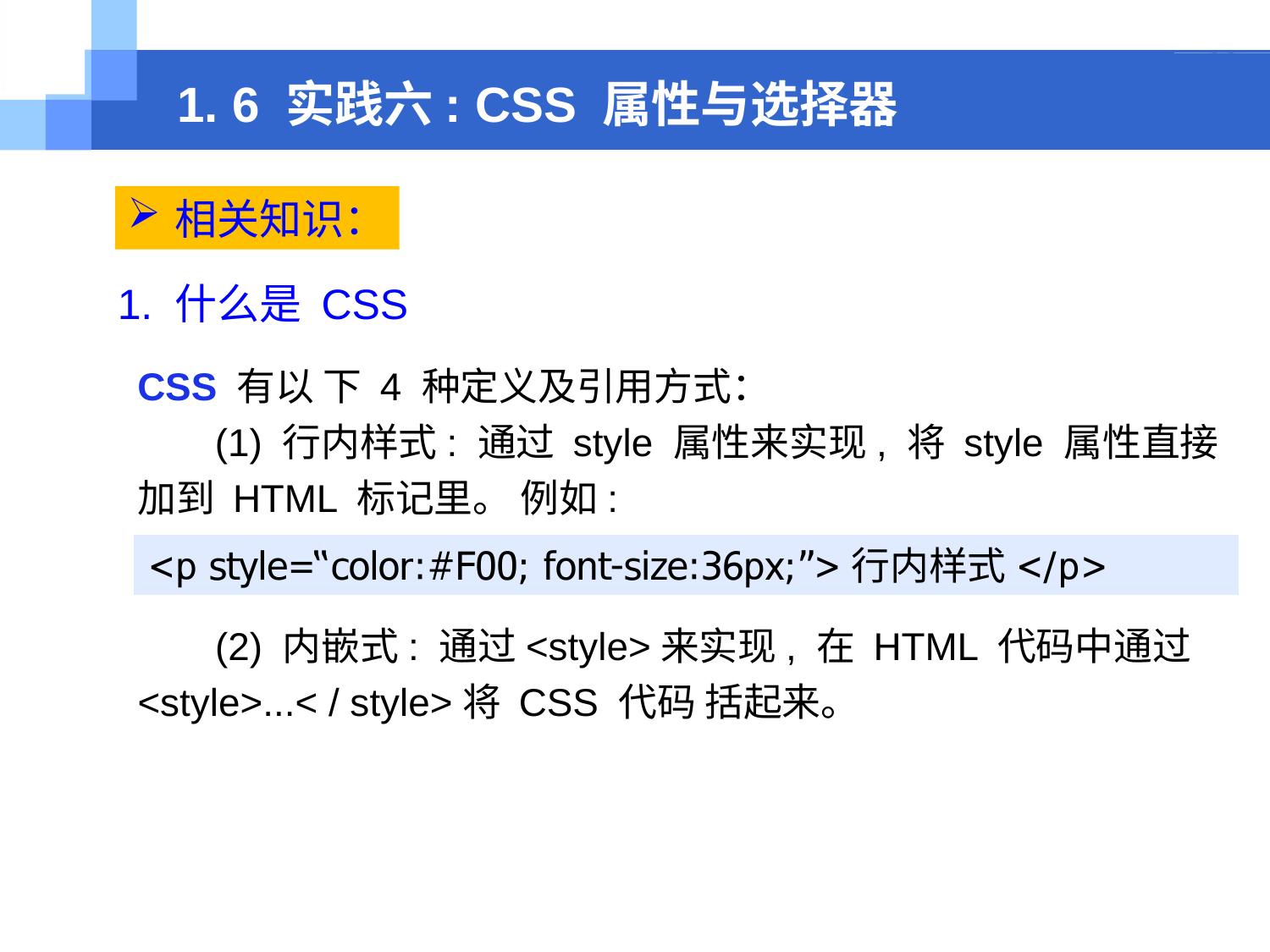

1. 6 实践六: CSS 属性与选择器
相关知识：
1. 什么是 CSS
CSS 有以 下 4 种定义及引用方式：
(1) 行内样式: 通过 style 属性来实现, 将 style 属性直接加到 HTML 标记里。 例如:

<p style=“color:#F00; font-size:36px;”>行内样式</p>
(2) 内嵌式: 通过<style>来实现, 在 HTML 代码中通过<style>...< / style>将 CSS 代码 括起来。